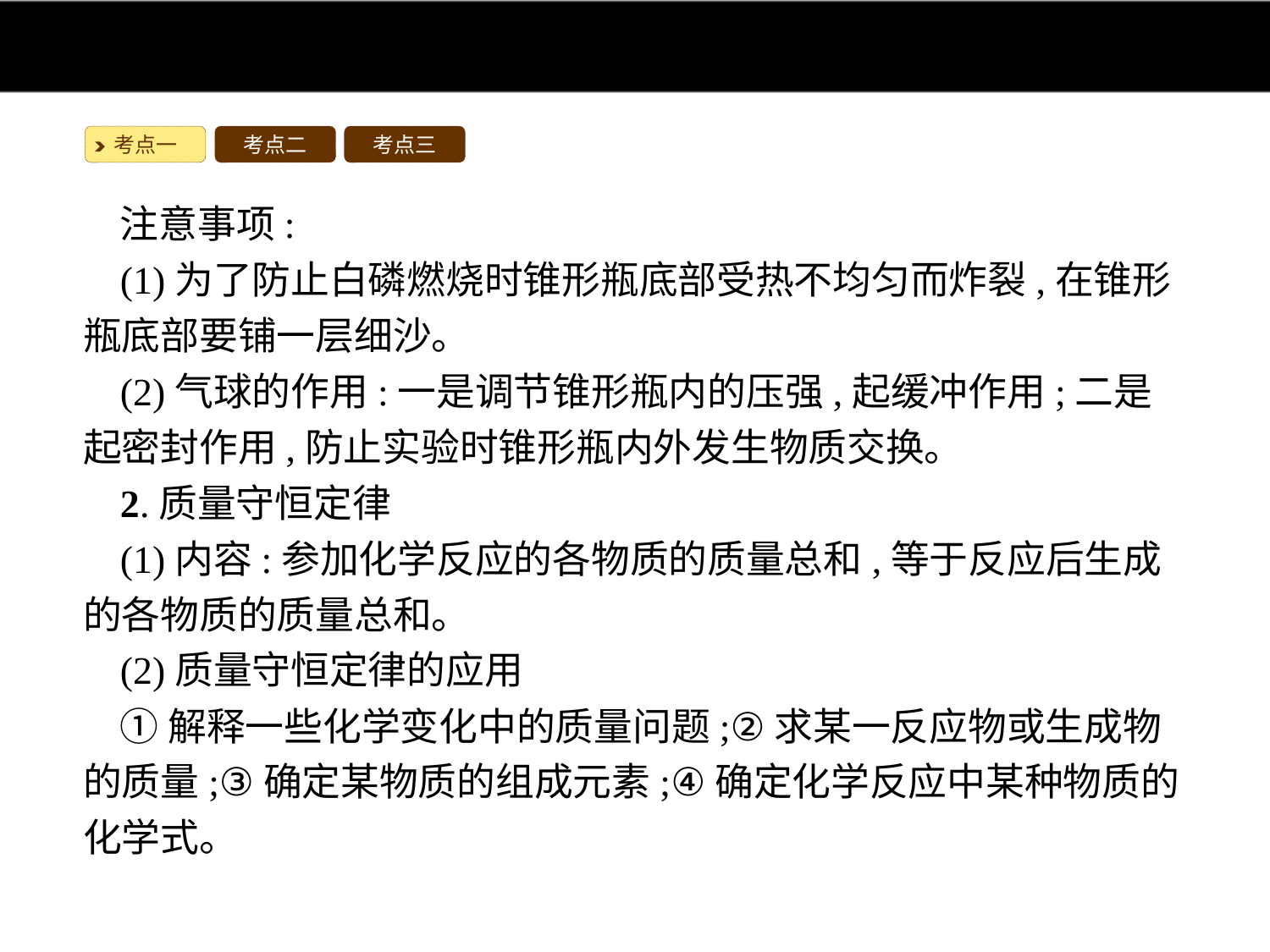

考点一
考点二
考点三

注意事项:
(1)为了防止白磷燃烧时锥形瓶底部受热不均匀而炸裂,在锥形瓶底部要铺一层细沙。
(2)气球的作用:一是调节锥形瓶内的压强,起缓冲作用;二是起密封作用,防止实验时锥形瓶内外发生物质交换。
2.质量守恒定律
(1)内容:参加化学反应的各物质的质量总和,等于反应后生成的各物质的质量总和。
(2)质量守恒定律的应用
①解释一些化学变化中的质量问题;②求某一反应物或生成物的质量;③确定某物质的组成元素;④确定化学反应中某种物质的化学式。